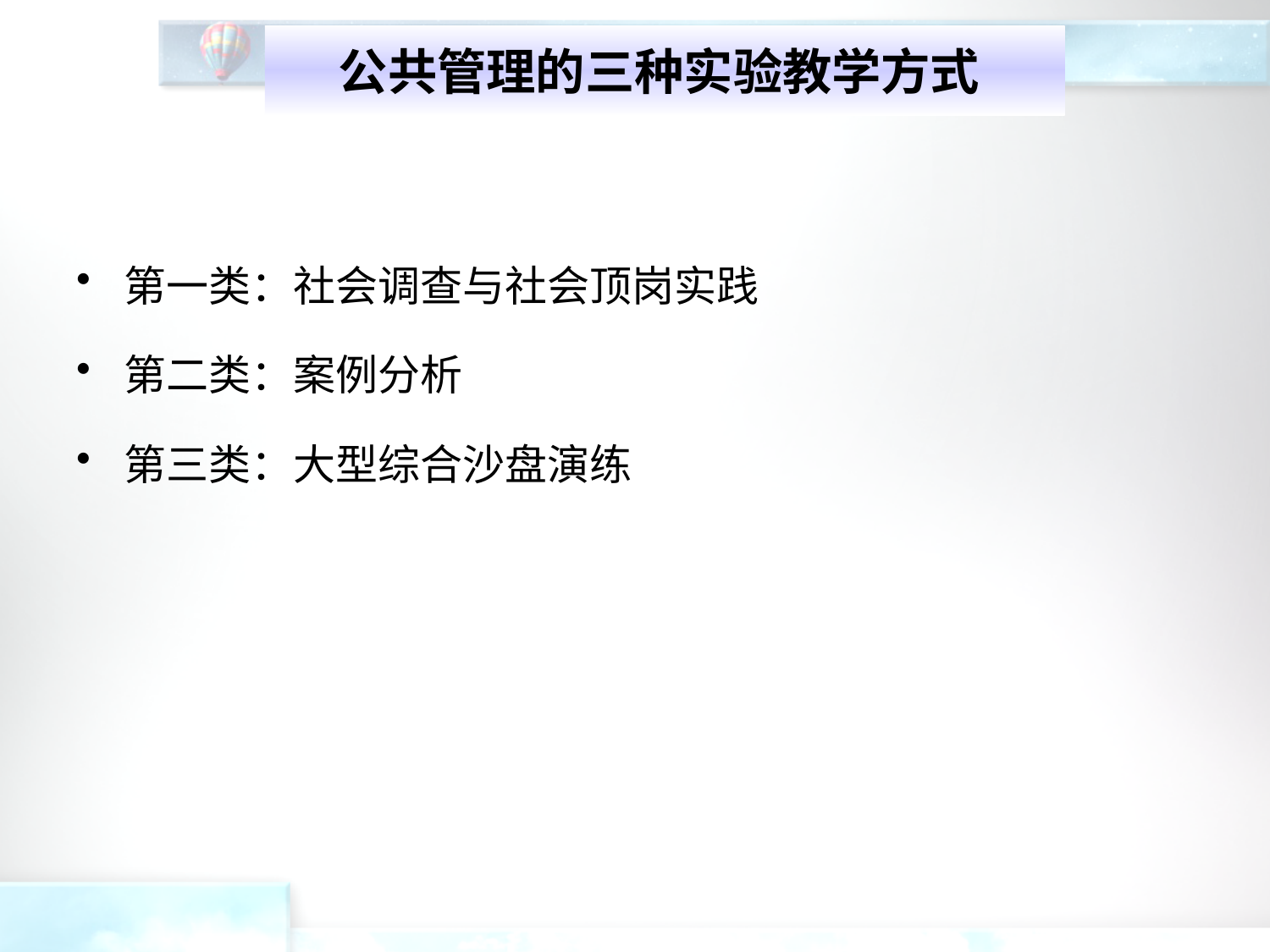

第一类：社会调查与社会顶岗实践
第二类：案例分析
第三类：大型综合沙盘演练
公共管理的三种实验教学方式